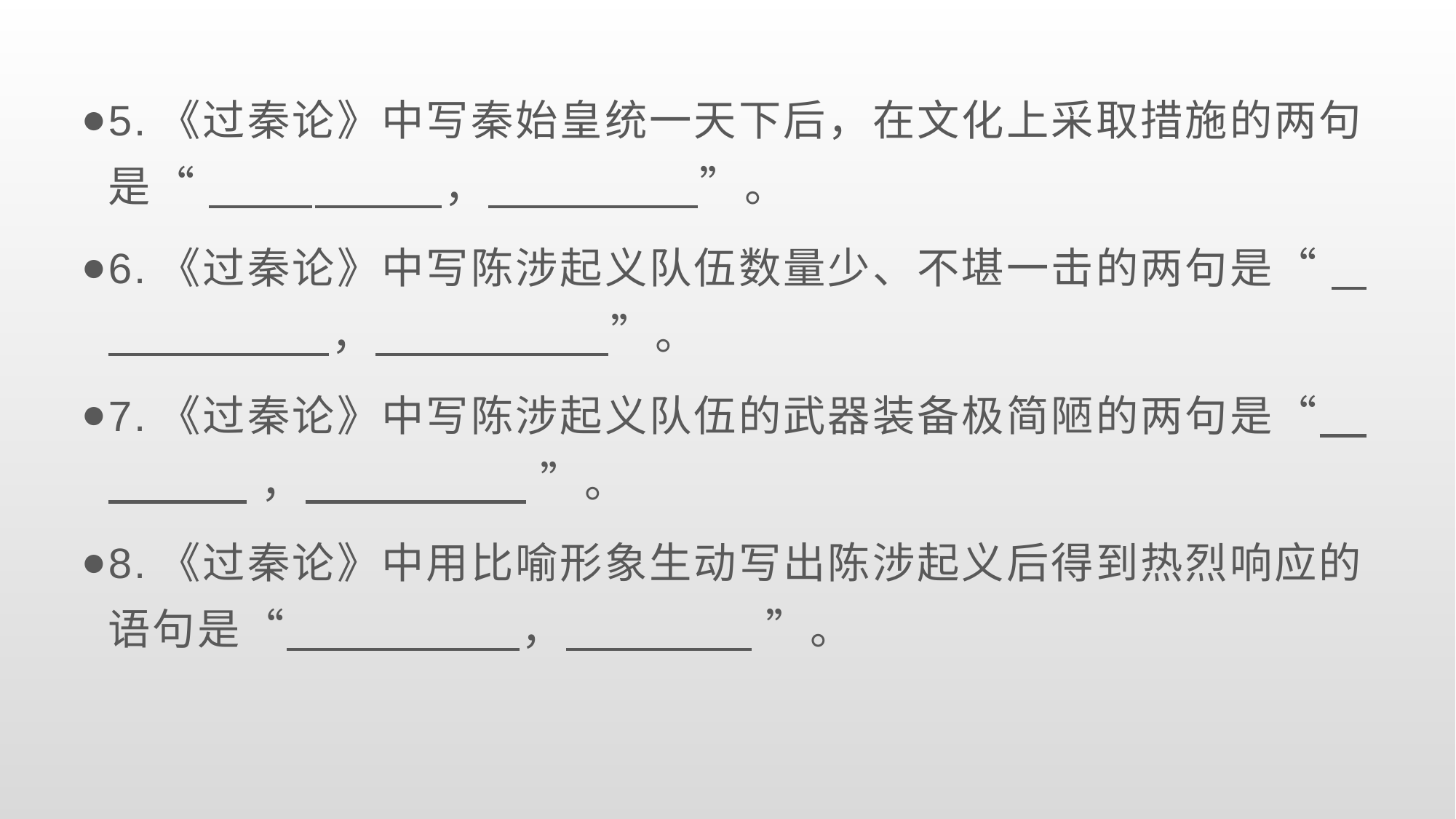

5.《过秦论》中写秦始皇统一天下后，在文化上采取措施的两句是“                     ，                  ”。
6.《过秦论》中写陈涉起义队伍数量少、不堪一击的两句是“                        ，                    ”。
7.《过秦论》中写陈涉起义队伍的武器装备极简陋的两句是“                  ，                    ”。
8.《过秦论》中用比喻形象生动写出陈涉起义后得到热烈响应的语句是“                    ，                 ”。